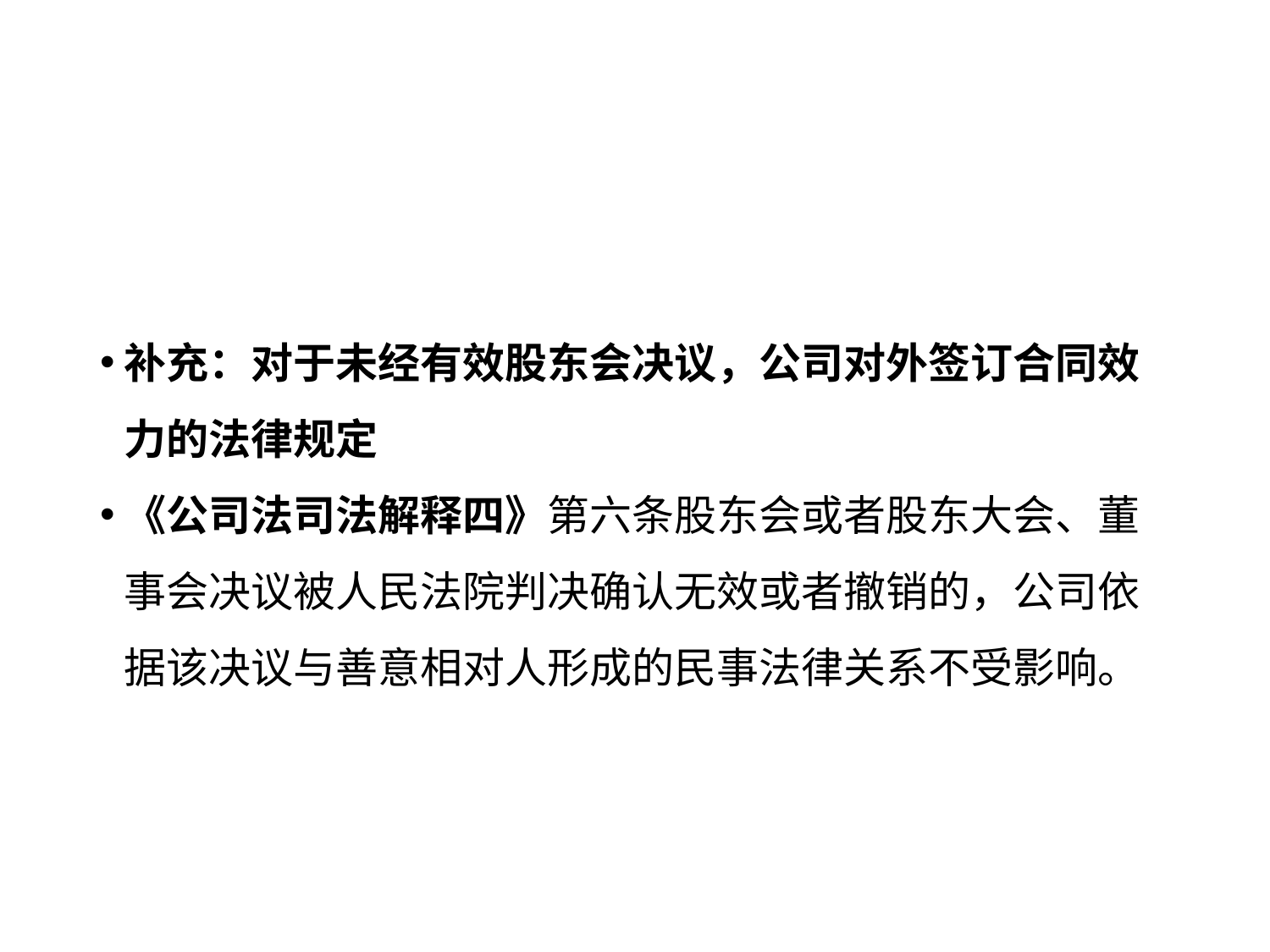

补充：对于未经有效股东会决议，公司对外签订合同效力的法律规定
《公司法司法解释四》第六条股东会或者股东大会、董事会决议被人民法院判决确认无效或者撤销的，公司依据该决议与善意相对人形成的民事法律关系不受影响。